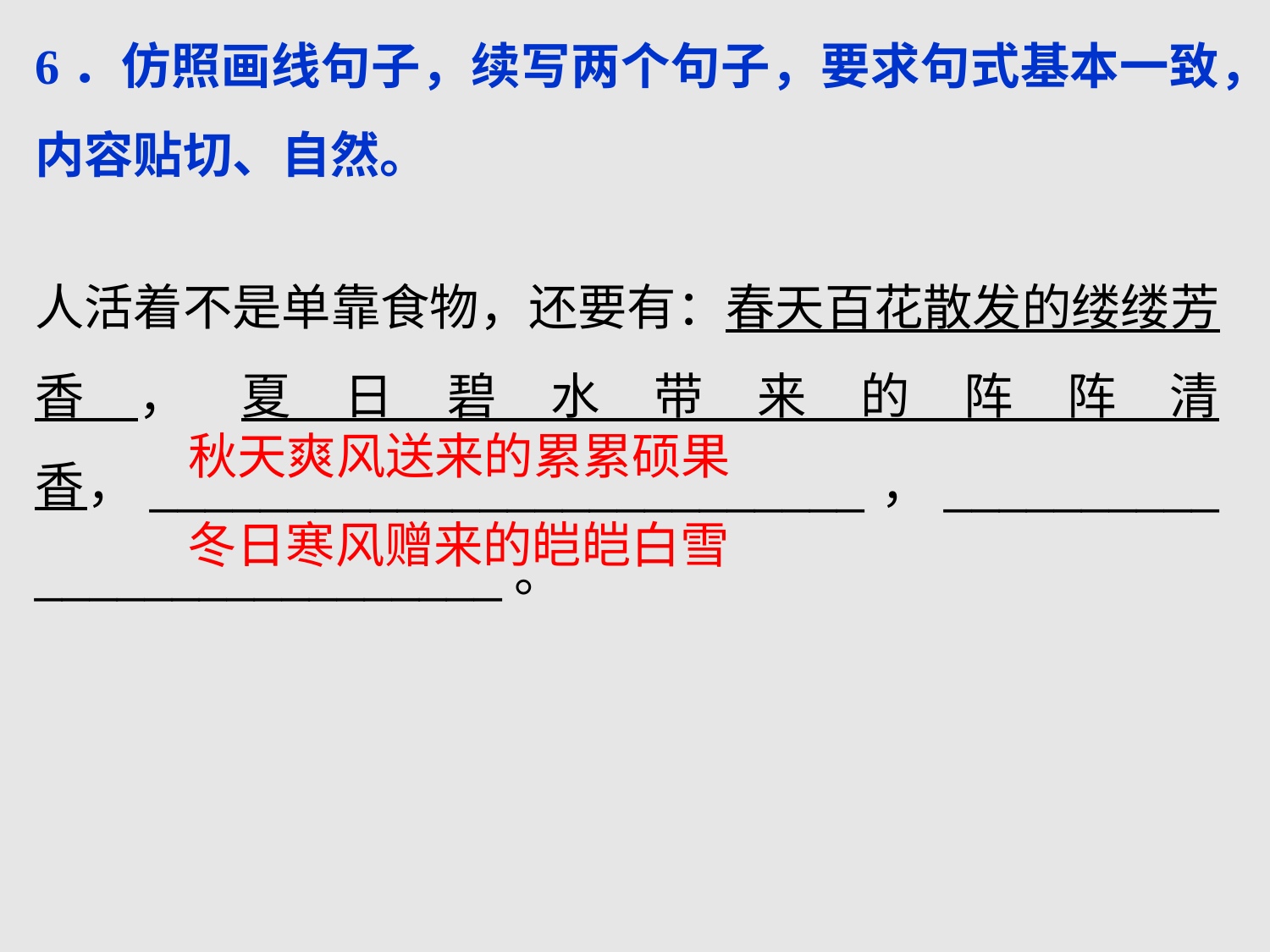

6．仿照画线句子，续写两个句子，要求句式基本一致，内容贴切、自然。

人活着不是单靠食物，还要有：春天百花散发的缕缕芳香，夏日碧水带来的阵阵清香，__________________________，___________________________。
秋天爽风送来的累累硕果
冬日寒风赠来的皑皑白雪